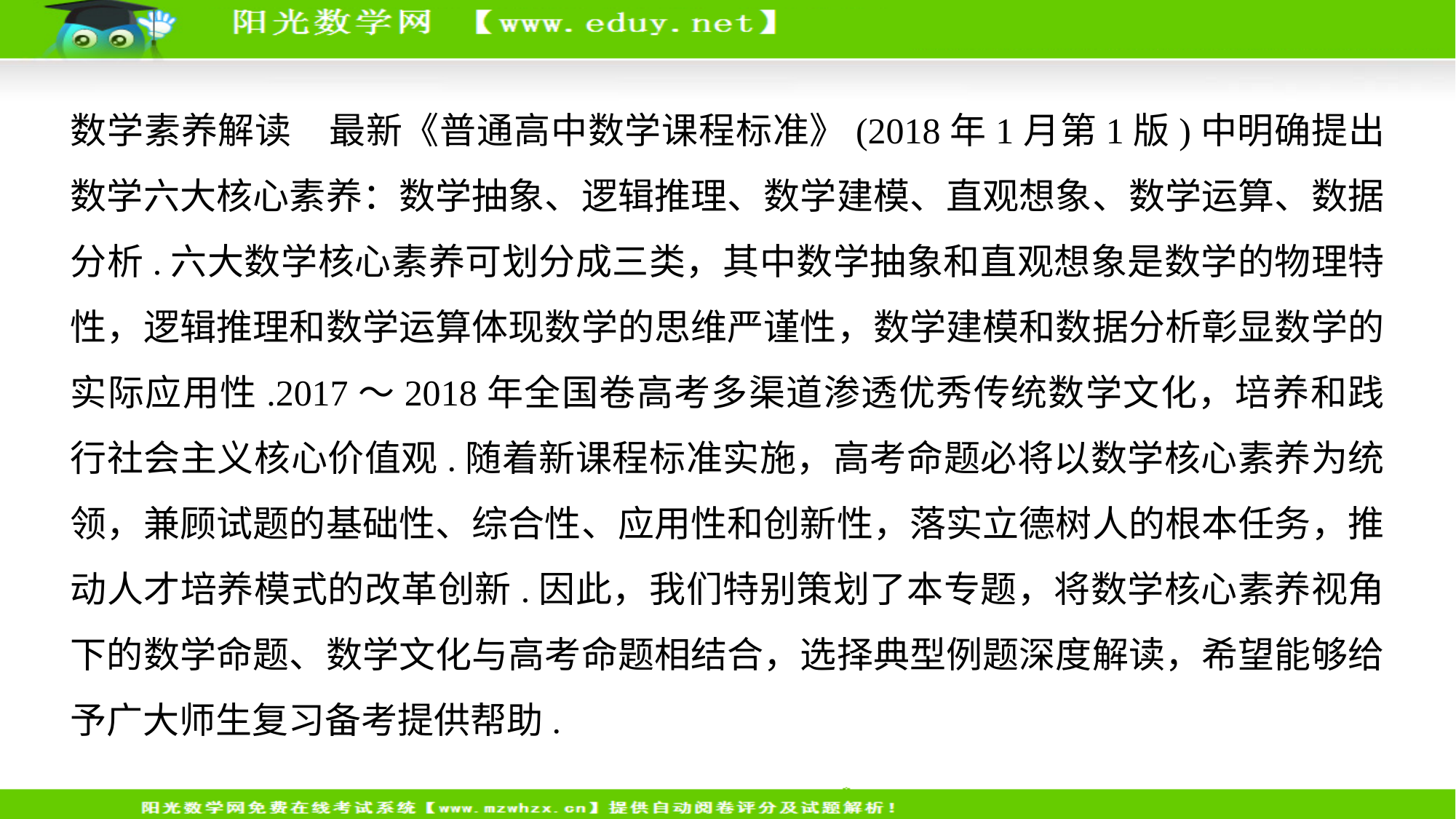

数学素养解读　最新《普通高中数学课程标准》(2018年1月第1版)中明确提出数学六大核心素养：数学抽象、逻辑推理、数学建模、直观想象、数学运算、数据分析.六大数学核心素养可划分成三类，其中数学抽象和直观想象是数学的物理特性，逻辑推理和数学运算体现数学的思维严谨性，数学建模和数据分析彰显数学的实际应用性.2017～2018年全国卷高考多渠道渗透优秀传统数学文化，培养和践行社会主义核心价值观.随着新课程标准实施，高考命题必将以数学核心素养为统领，兼顾试题的基础性、综合性、应用性和创新性，落实立德树人的根本任务，推动人才培养模式的改革创新.因此，我们特别策划了本专题，将数学核心素养视角下的数学命题、数学文化与高考命题相结合，选择典型例题深度解读，希望能够给予广大师生复习备考提供帮助.